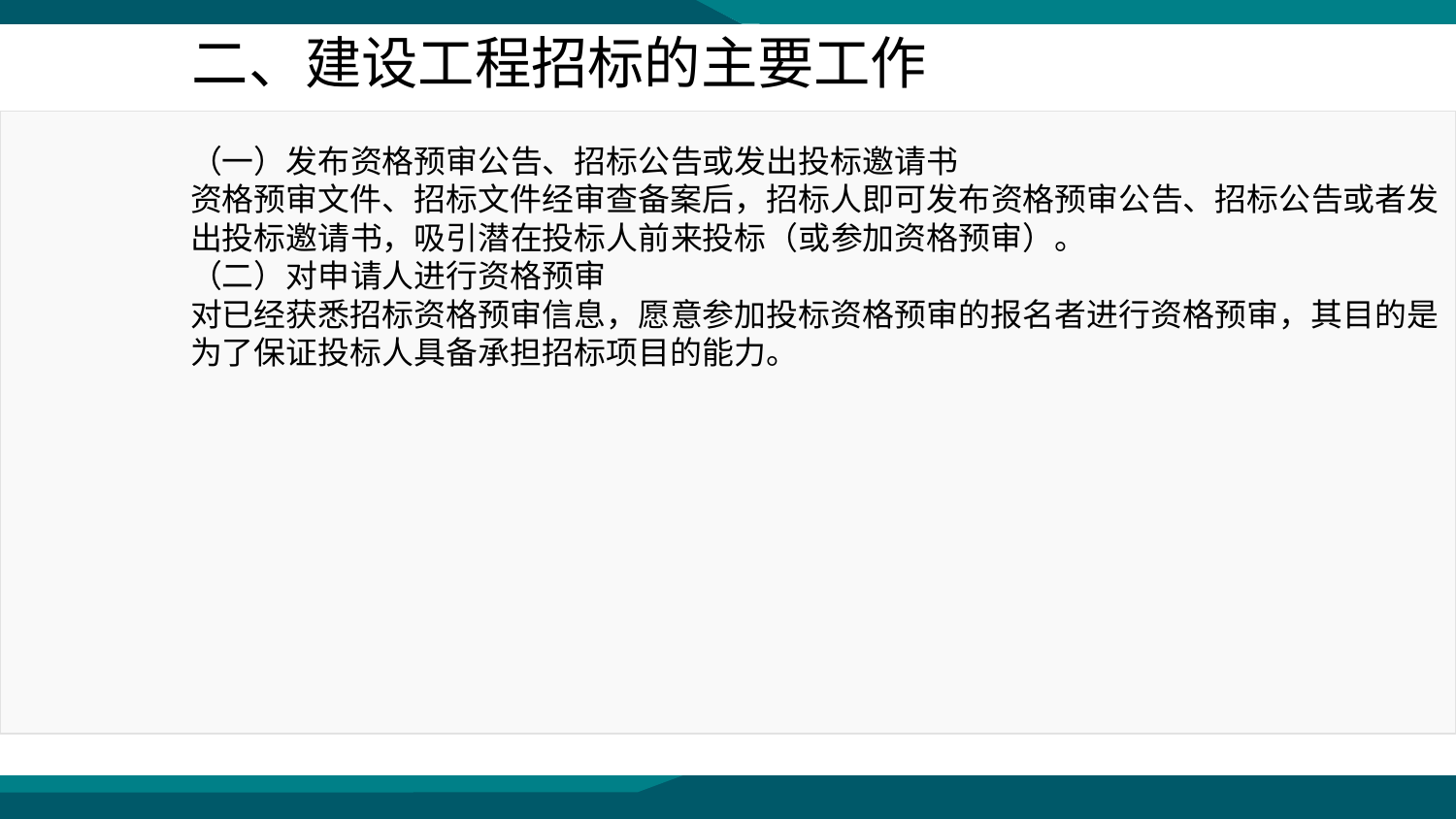

二、建设工程招标的主要工作
（一）发布资格预审公告、招标公告或发出投标邀请书
资格预审文件、招标文件经审查备案后，招标人即可发布资格预审公告、招标公告或者发出投标邀请书，吸引潜在投标人前来投标（或参加资格预审）。
（二）对申请人进行资格预审
对已经获悉招标资格预审信息，愿意参加投标资格预审的报名者进行资格预审，其目的是为了保证投标人具备承担招标项目的能力。